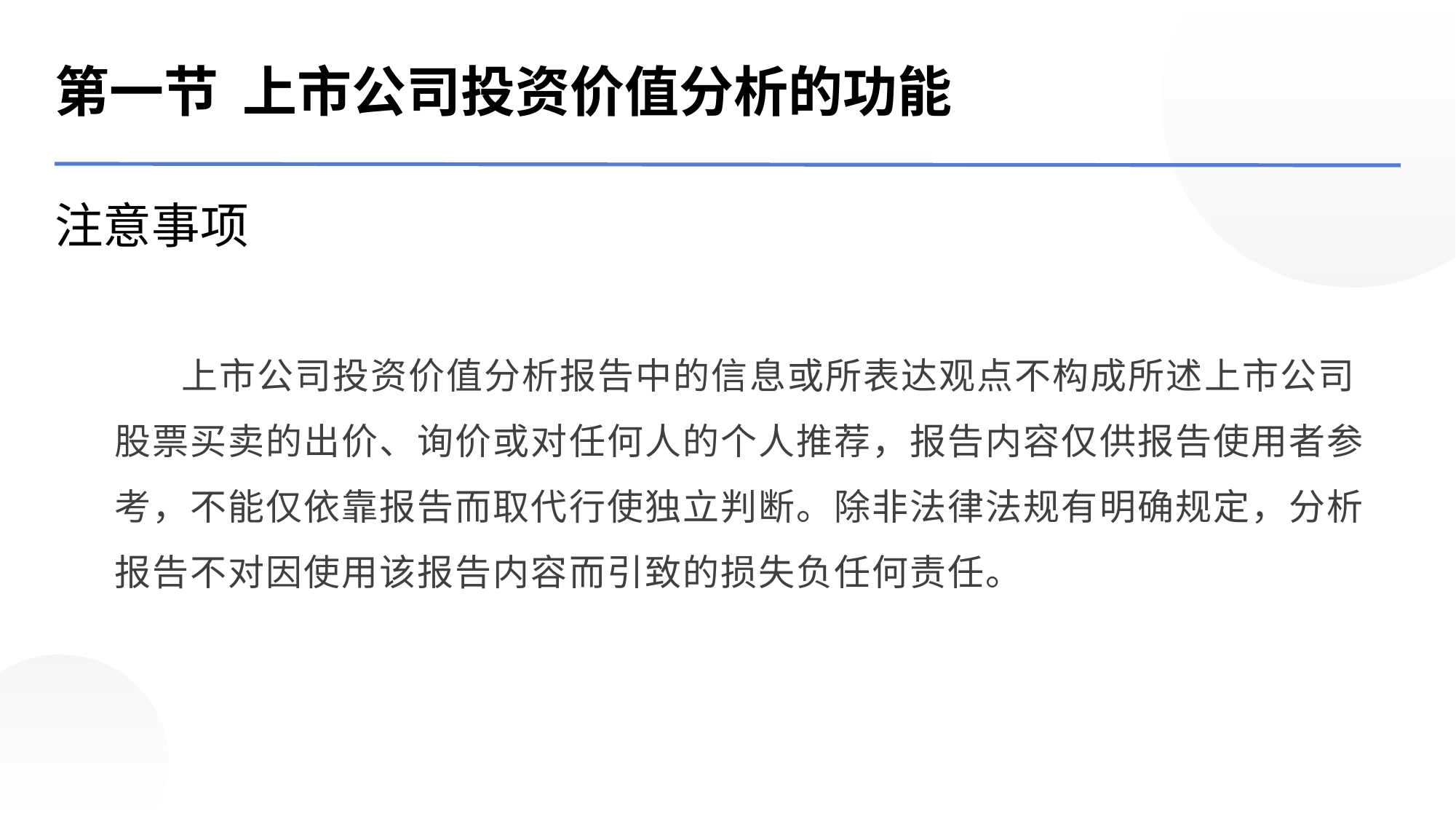

第一节  上市公司投资价值分析的功能
注意事项
      上市公司投资价值分析报告中的信息或所表达观点不构成所述上市公司股票买卖的出价、询价或对任何人的个人推荐，报告内容仅供报告使用者参考，不能仅依靠报告而取代行使独立判断。除非法律法规有明确规定，分析报告不对因使用该报告内容而引致的损失负任何责任。

9